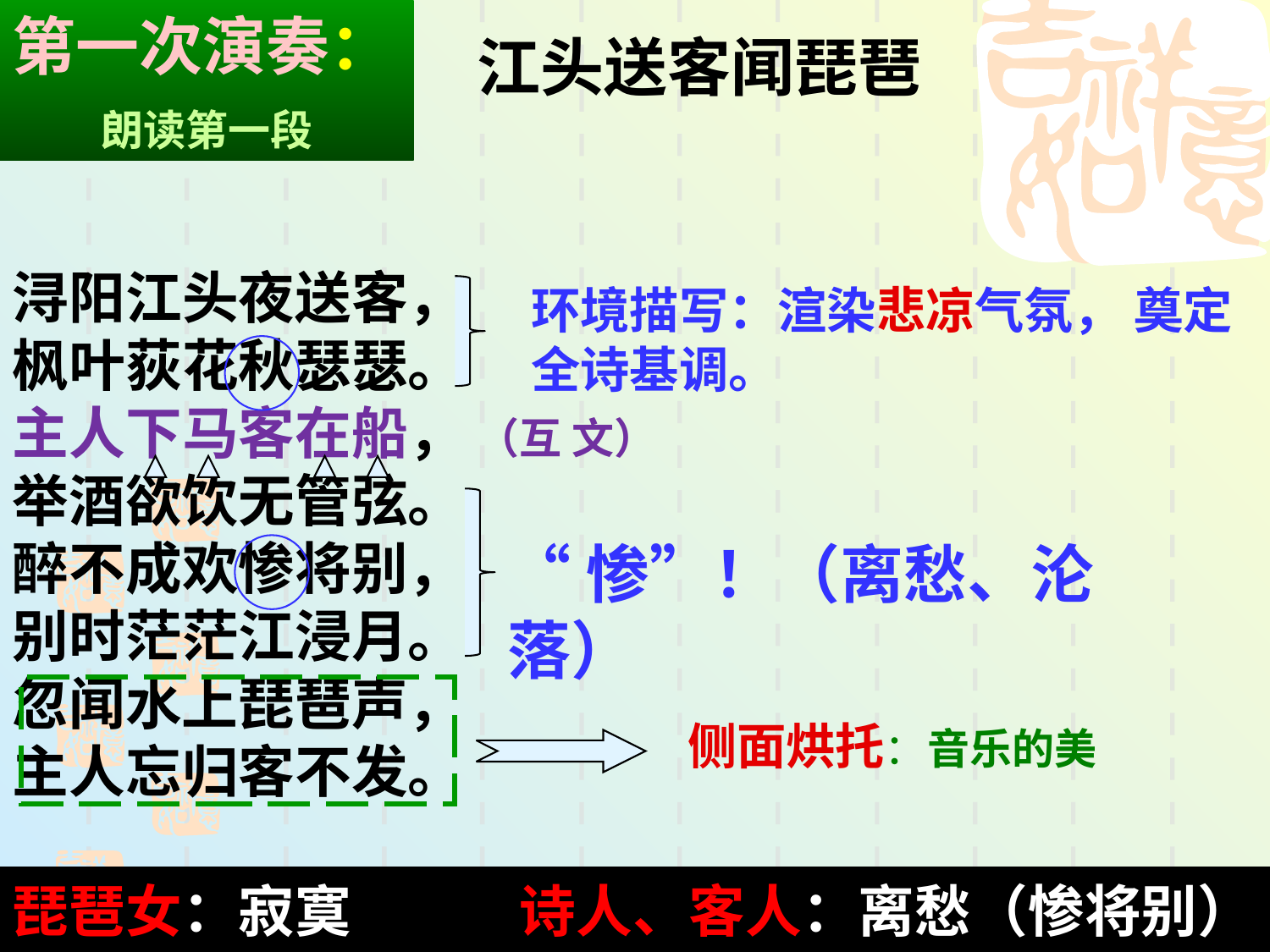

第一次演奏：
朗读第一段
江头送客闻琵琶
浔阳江头夜送客，枫叶荻花秋瑟瑟。
主人下马客在船，举酒欲饮无管弦。
醉不成欢惨将别，别时茫茫江浸月。
忽闻水上琵琶声，主人忘归客不发。
环境描写：渲染悲凉气氛， 奠定全诗基调。

（互 文）

“惨”！（离愁、沦落）

侧面烘托：音乐的美

琵琶女：寂寞             诗人、客人：离愁（惨将别）